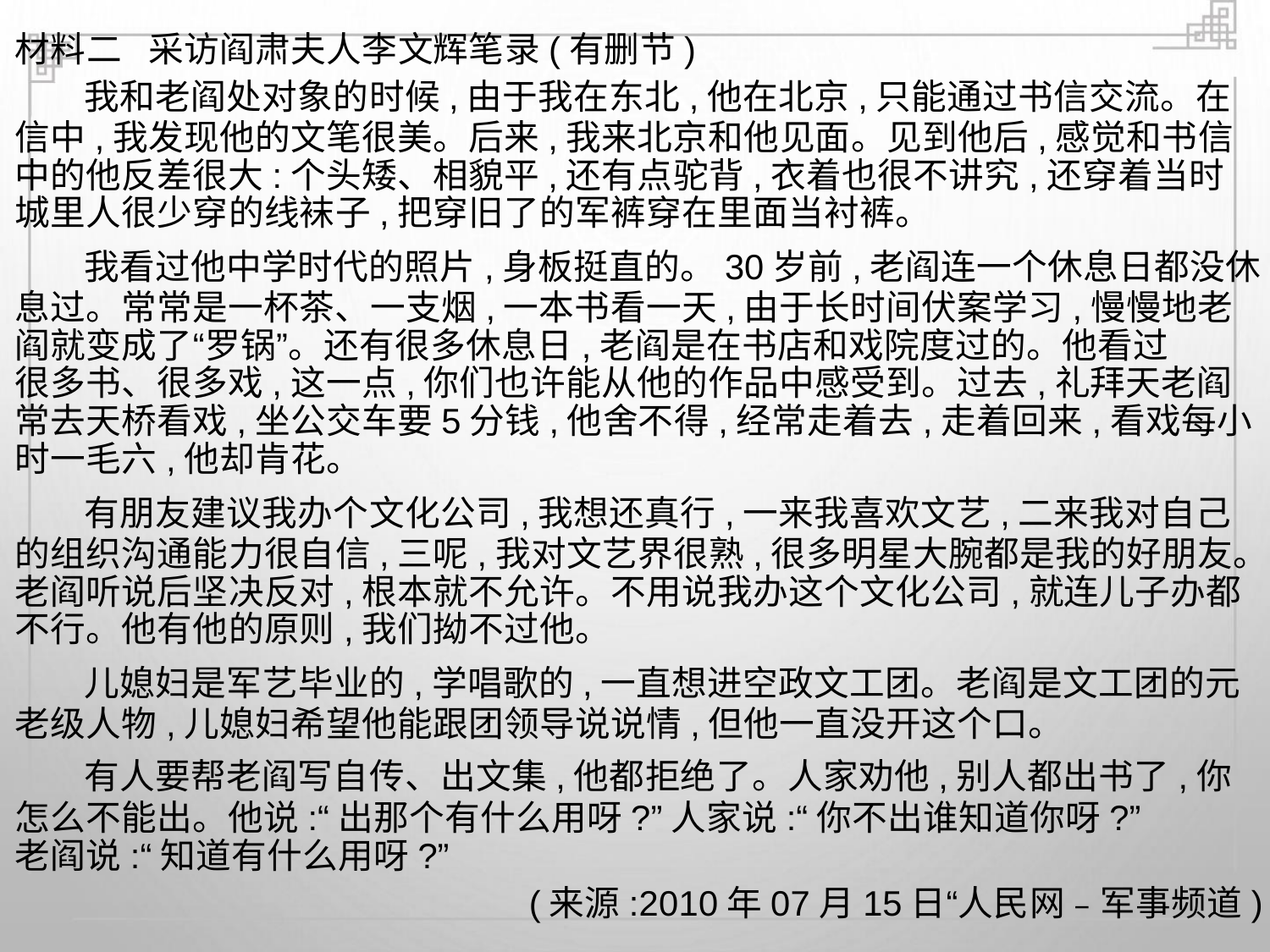

材料二 采访阎肃夫人李文辉笔录(有删节)
我和老阎处对象的时候,由于我在东北,他在北京,只能通过书信交流。在
信中,我发现他的文笔很美。后来,我来北京和他见面。见到他后,感觉和书信
中的他反差很大:个头矮、相貌平,还有点驼背,衣着也很不讲究,还穿着当时
城里人很少穿的线袜子,把穿旧了的军裤穿在里面当衬裤。
我看过他中学时代的照片,身板挺直的。30岁前,老阎连一个休息日都没休
息过。常常是一杯茶、一支烟,一本书看一天,由于长时间伏案学习,慢慢地老
阎就变成了“罗锅”。还有很多休息日,老阎是在书店和戏院度过的。他看过
很多书、很多戏,这一点,你们也许能从他的作品中感受到。过去,礼拜天老阎
常去天桥看戏,坐公交车要5分钱,他舍不得,经常走着去,走着回来,看戏每小
时一毛六,他却肯花。
有朋友建议我办个文化公司,我想还真行,一来我喜欢文艺,二来我对自己
的组织沟通能力很自信,三呢,我对文艺界很熟,很多明星大腕都是我的好朋友。
老阎听说后坚决反对,根本就不允许。不用说我办这个文化公司,就连儿子办都
不行。他有他的原则,我们拗不过他。
儿媳妇是军艺毕业的,学唱歌的,一直想进空政文工团。老阎是文工团的元
老级人物,儿媳妇希望他能跟团领导说说情,但他一直没开这个口。
有人要帮老阎写自传、出文集,他都拒绝了。人家劝他,别人都出书了,你
怎么不能出。他说:“出那个有什么用呀?”人家说:“你不出谁知道你呀?”
老阎说:“知道有什么用呀?”
(来源:2010年07月15日“人民网﹣军事频道)